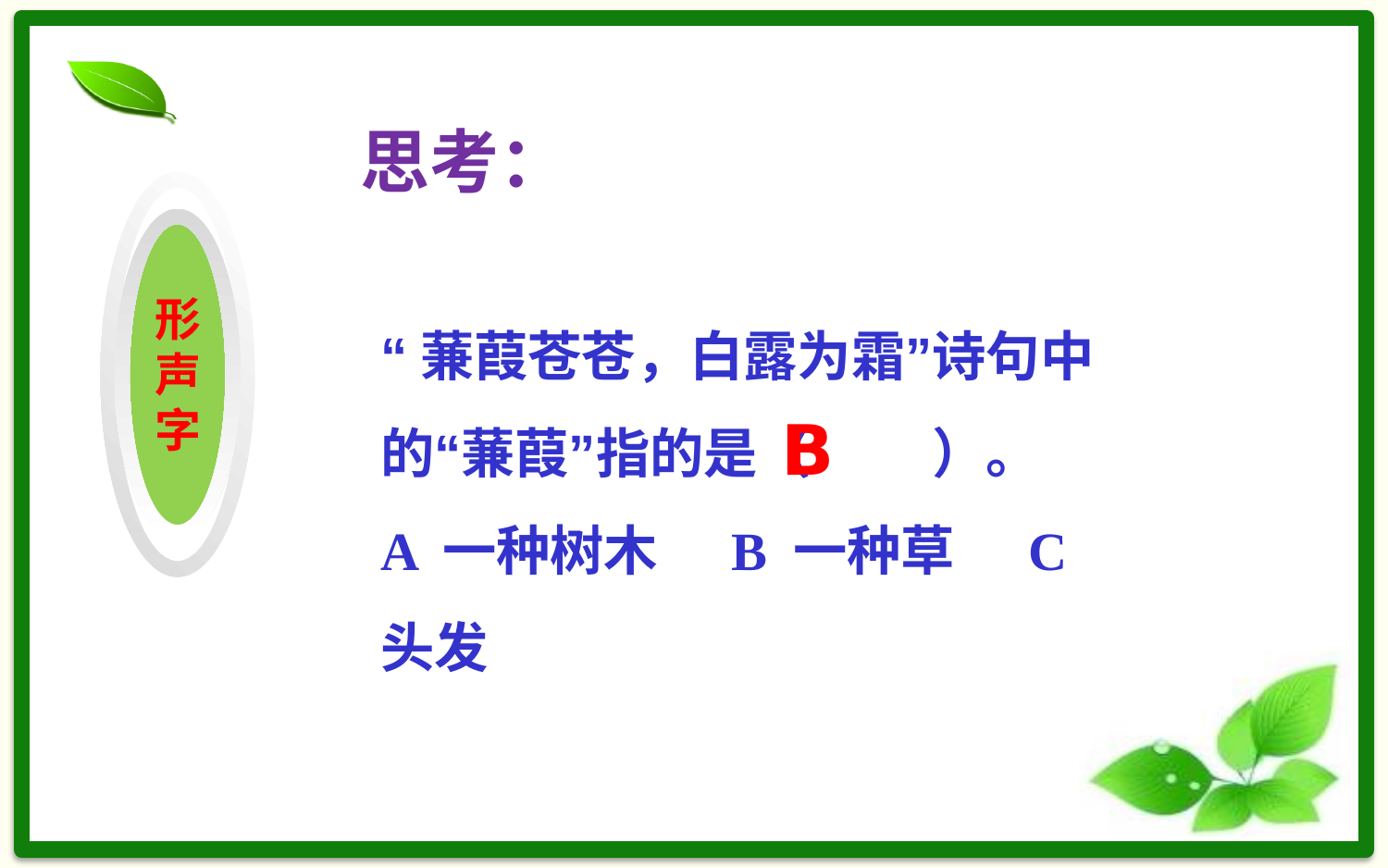

思考：

形声字
“蒹葭苍苍，白露为霜”诗句中的“蒹葭”指的是（        ）。
A 一种树木    B 一种草    C 头发
B